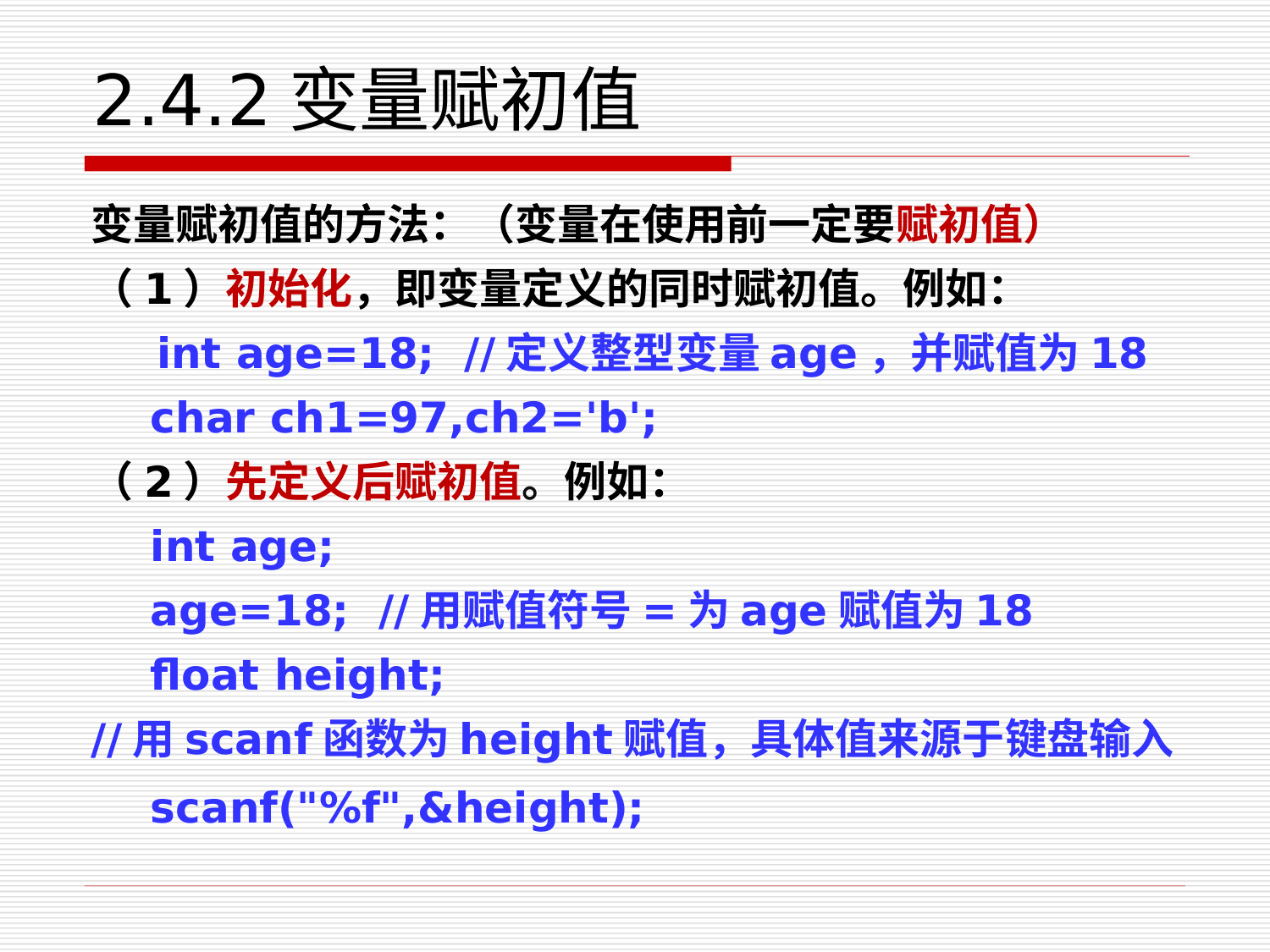

# 2.4.2变量赋初值
变量赋初值的方法：（变量在使用前一定要赋初值）
（1）初始化，即变量定义的同时赋初值。例如：
	int age=18;  //定义整型变量age，并赋值为18
    char ch1=97,ch2='b';
（2）先定义后赋初值。例如：
    int age;
    age=18;  //用赋值符号=为age赋值为18
    float height;
//用scanf函数为height赋值，具体值来源于键盘输入
    scanf("%f",&height);